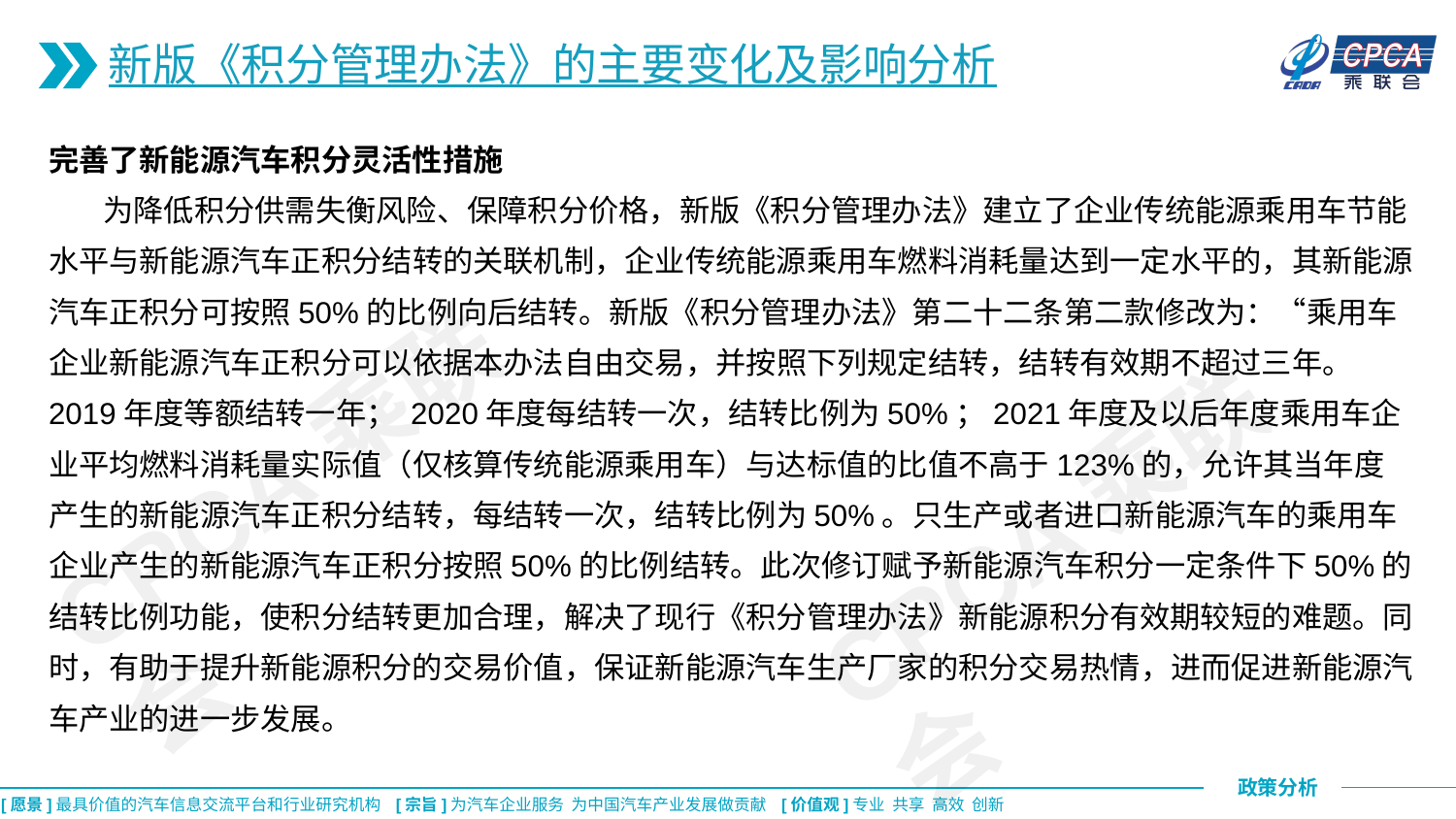

新版《积分管理办法》的主要变化及影响分析
完善了新能源汽车积分灵活性措施
       为降低积分供需失衡风险、保障积分价格，新版《积分管理办法》建立了企业传统能源乘用车节能水平与新能源汽车正积分结转的关联机制，企业传统能源乘用车燃料消耗量达到一定水平的，其新能源汽车正积分可按照50%的比例向后结转。新版《积分管理办法》第二十二条第二款修改为：“乘用车企业新能源汽车正积分可以依据本办法自由交易，并按照下列规定结转，结转有效期不超过三年。 2019年度等额结转一年； 2020年度每结转一次，结转比例为50%；2021年度及以后年度乘用车企业平均燃料消耗量实际值（仅核算传统能源乘用车）与达标值的比值不高于123%的，允许其当年度产生的新能源汽车正积分结转，每结转一次，结转比例为50%。只生产或者进口新能源汽车的乘用车企业产生的新能源汽车正积分按照50%的比例结转。此次修订赋予新能源汽车积分一定条件下50%的结转比例功能，使积分结转更加合理，解决了现行《积分管理办法》新能源积分有效期较短的难题。同时，有助于提升新能源积分的交易价值，保证新能源汽车生产厂家的积分交易热情，进而促进新能源汽车产业的进一步发展。
CPCA乘联会
CPCA乘联会